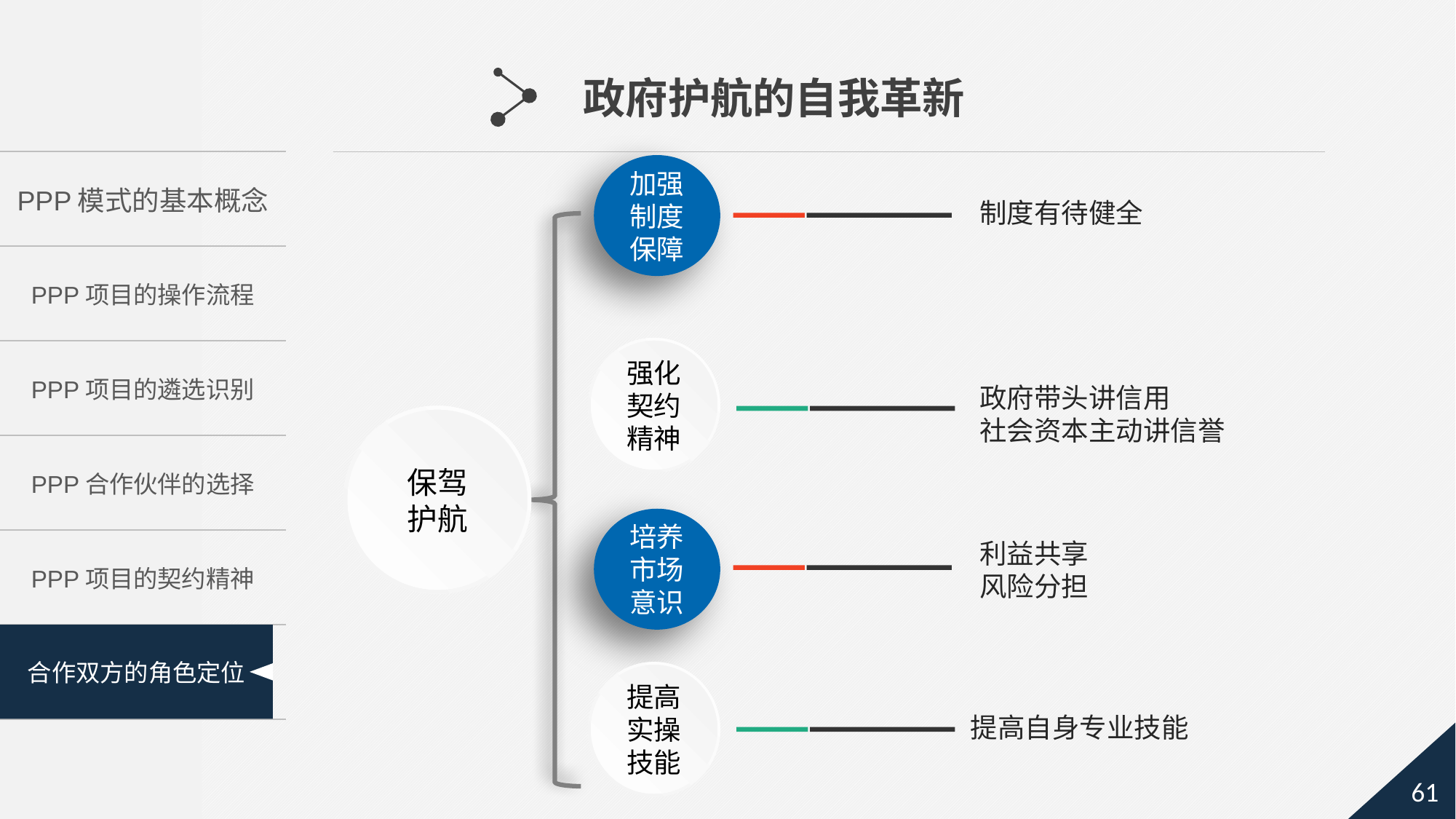

政府护航的自我革新
加强制度保障
制度有待健全

强化契约精神
政府带头讲信用
社会资本主动讲信誉

保驾
护航

培养市场意识
利益共享
风险分担

提高实操技能
提高自身专业技能